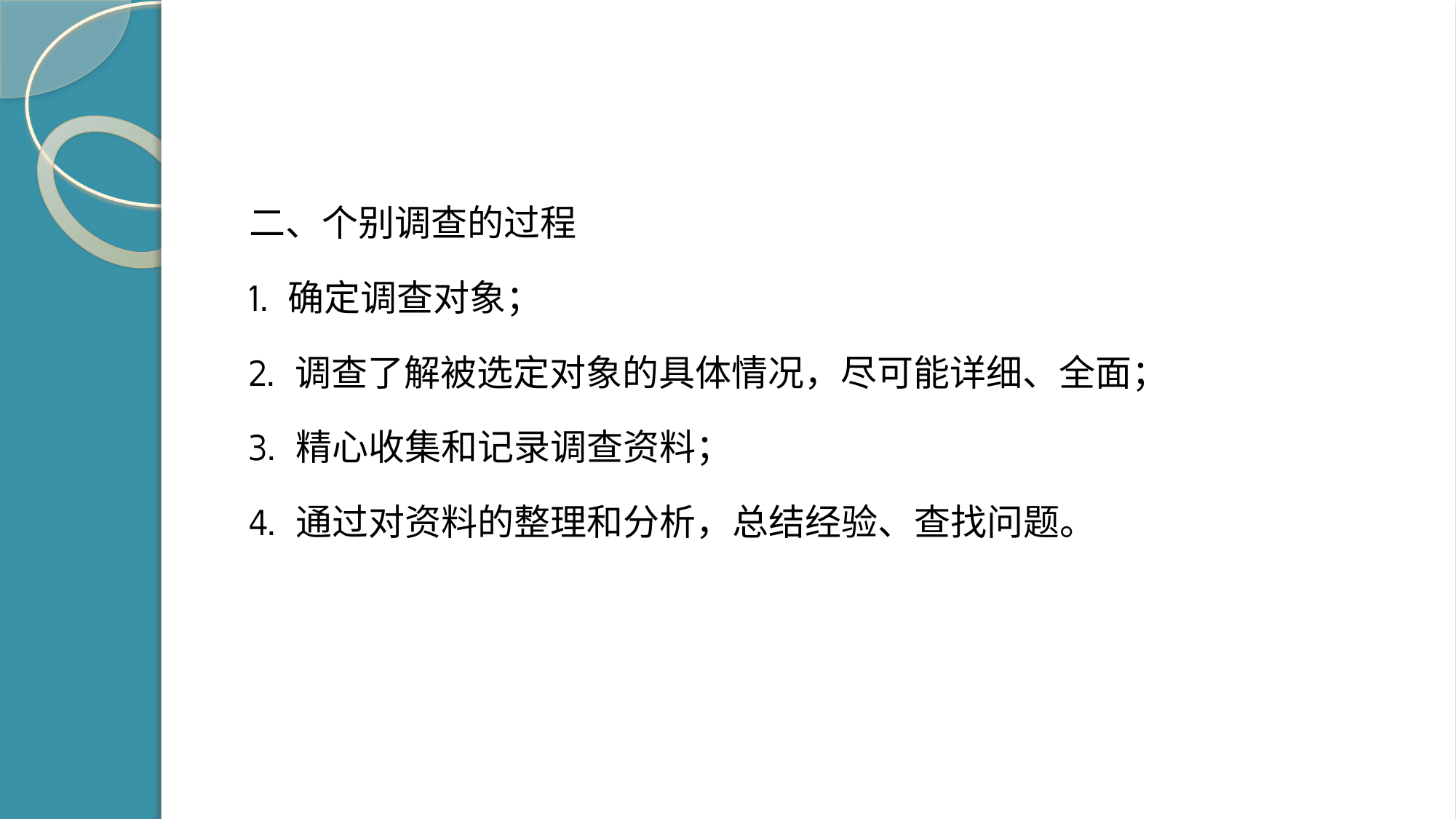

#
二、个别调查的过程
1. 确定调查对象；
2. 调查了解被选定对象的具体情况，尽可能详细、全面；
3. 精心收集和记录调查资料；
4. 通过对资料的整理和分析，总结经验、查找问题。